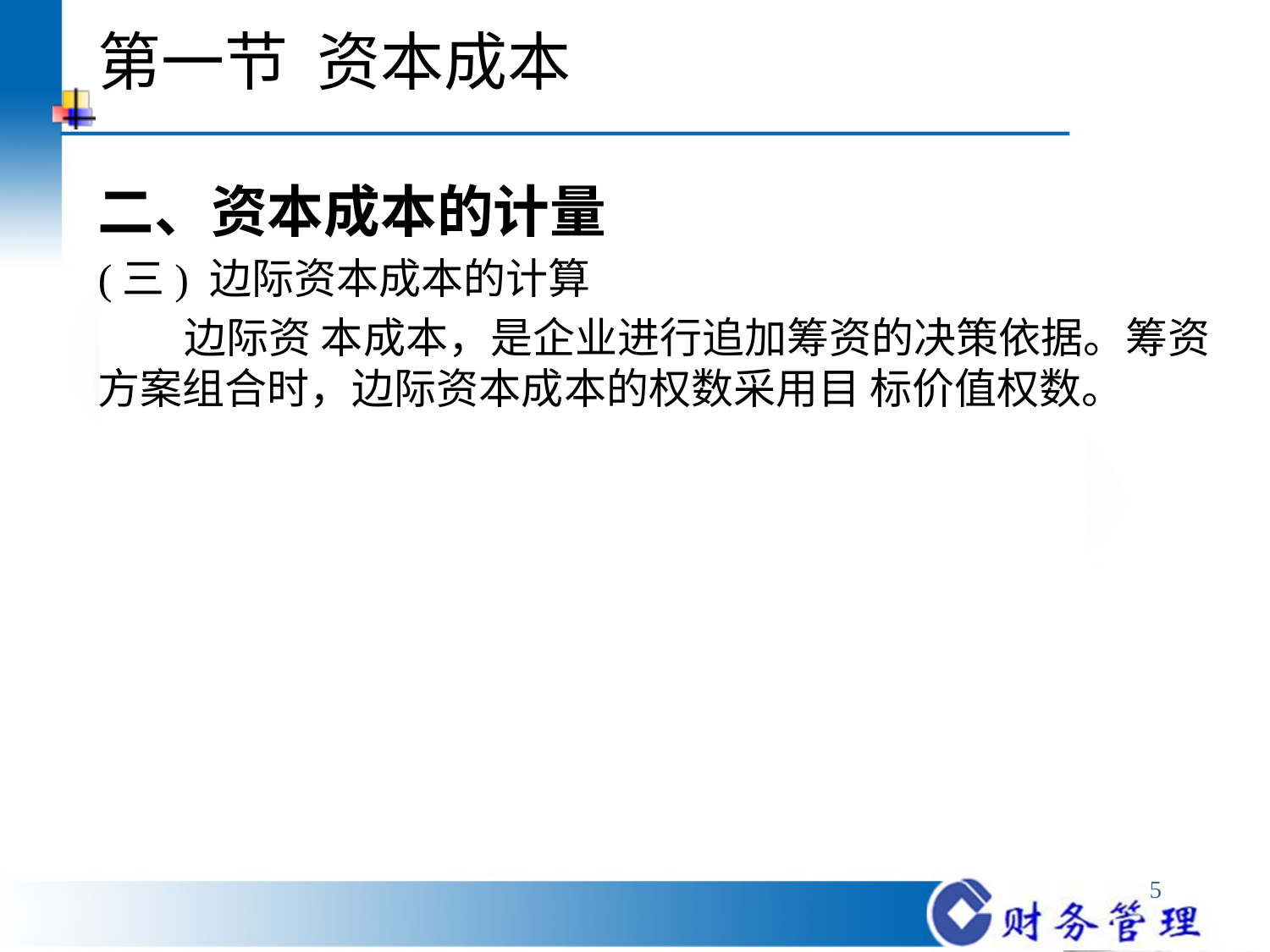

# 第一节  资本成本
二、资本成本的计量
(三) 边际资本成本的计算
        边际资 本成本，是企业进行追加筹资的决策依据。筹资方案组合时，边际资本成本的权数采用目 标价值权数。

5